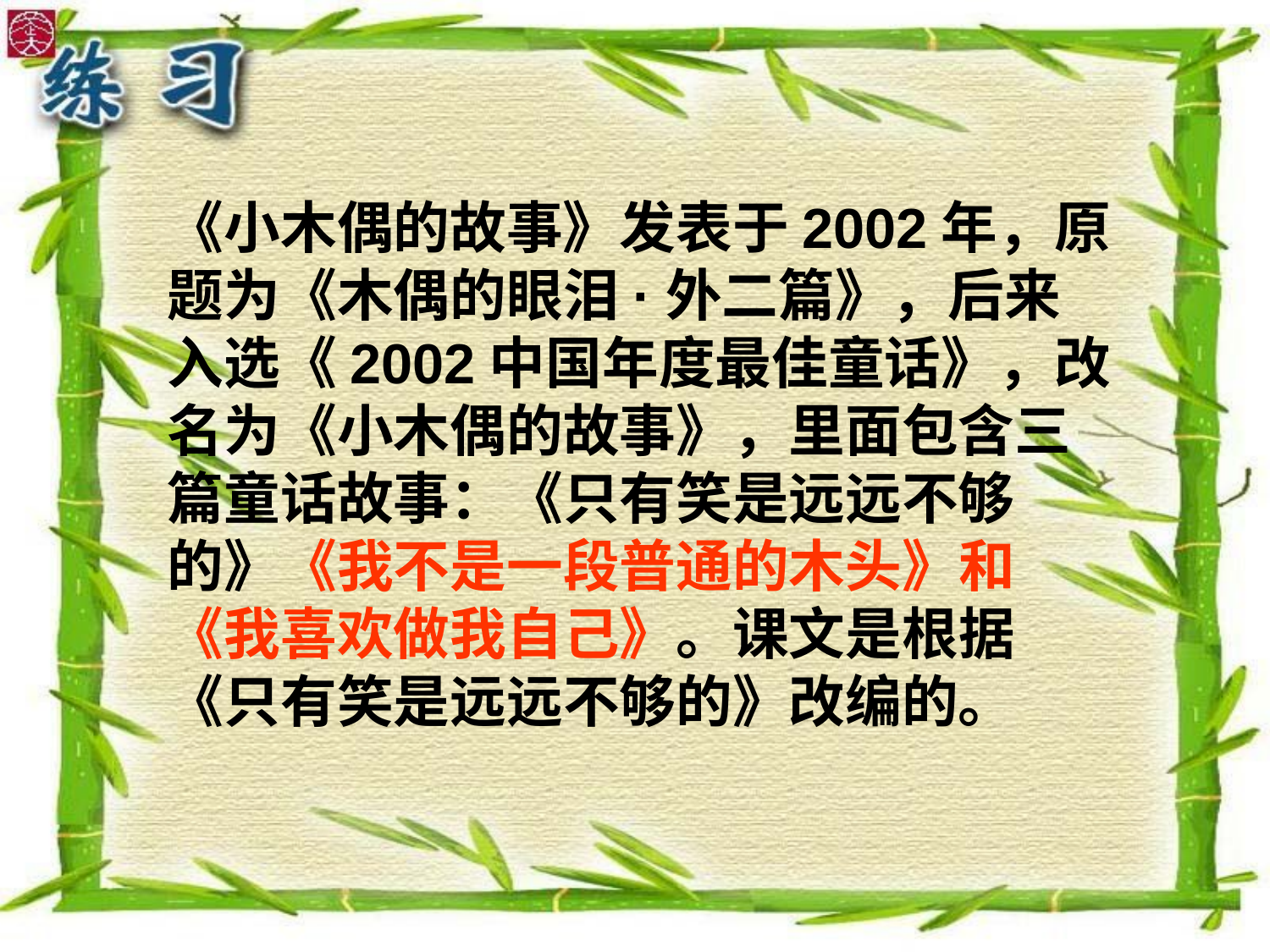

《小木偶的故事》发表于2002年，原题为《木偶的眼泪·外二篇》，后来入选《2002中国年度最佳童话》，改名为《小木偶的故事》，里面包含三篇童话故事：《只有笑是远远不够的》《我不是一段普通的木头》和《我喜欢做我自己》。课文是根据《只有笑是远远不够的》改编的。